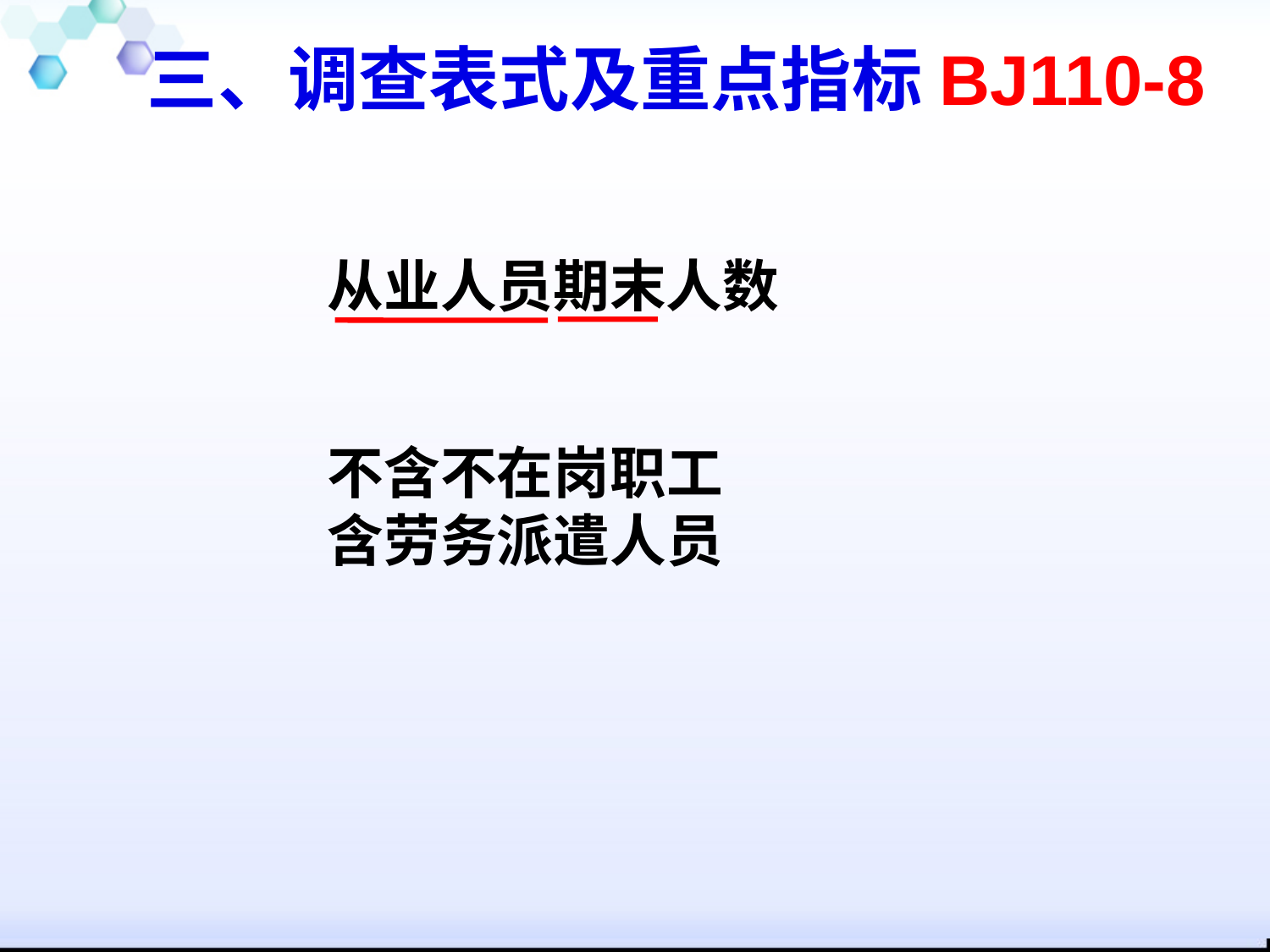

三、调查表式及重点指标BJ110-8

从业人员期末人数

不含不在岗职工
含劳务派遣人员